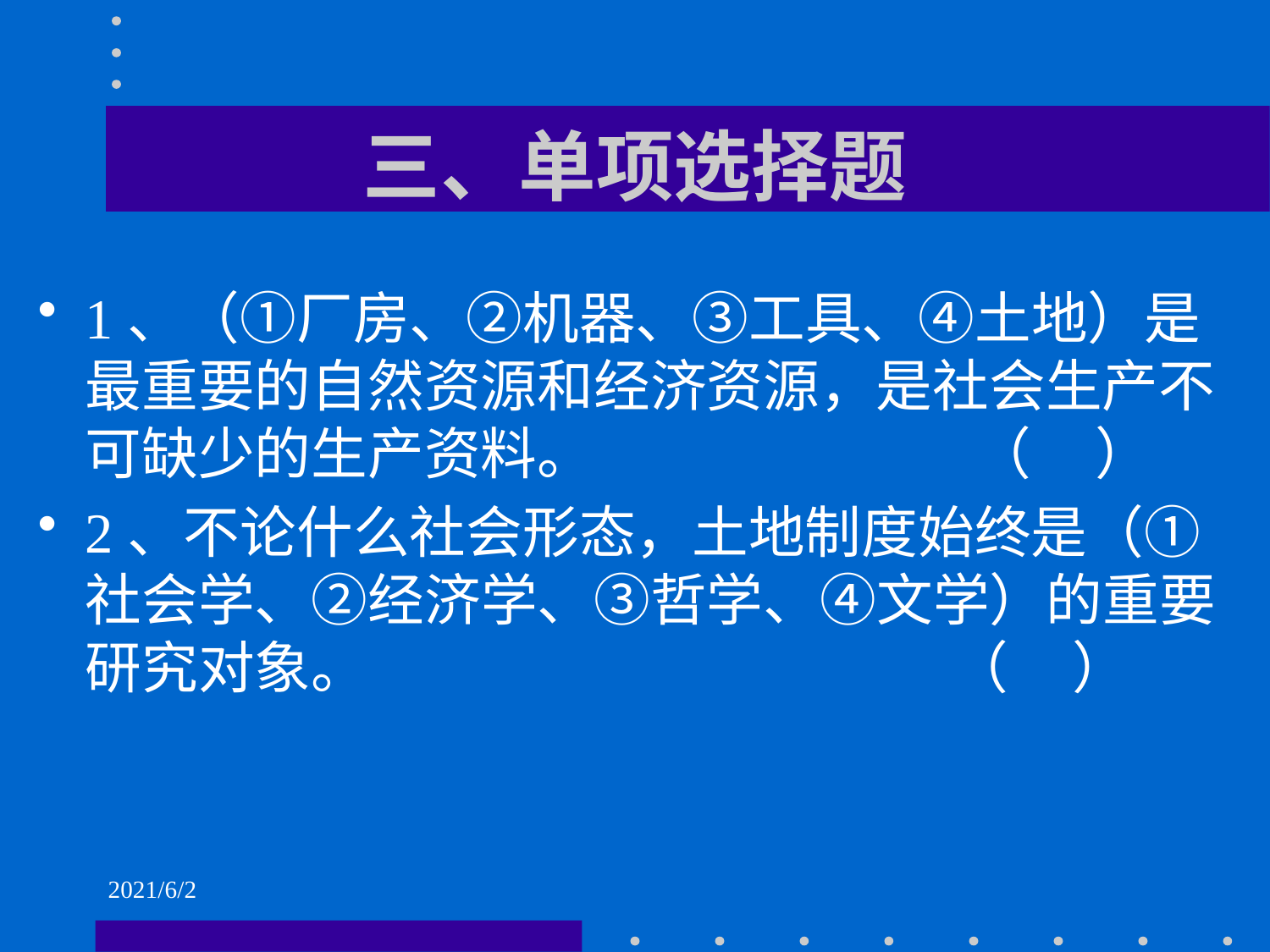

# 三、单项选择题
1、（①厂房、②机器、③工具、④土地）是最重要的自然资源和经济资源，是社会生产不可缺少的生产资料。                              （     ）
2、不论什么社会形态，土地制度始终是（①社会学、②经济学、③哲学、④文学）的重要研究对象。                                              （     ）
2021/6/2